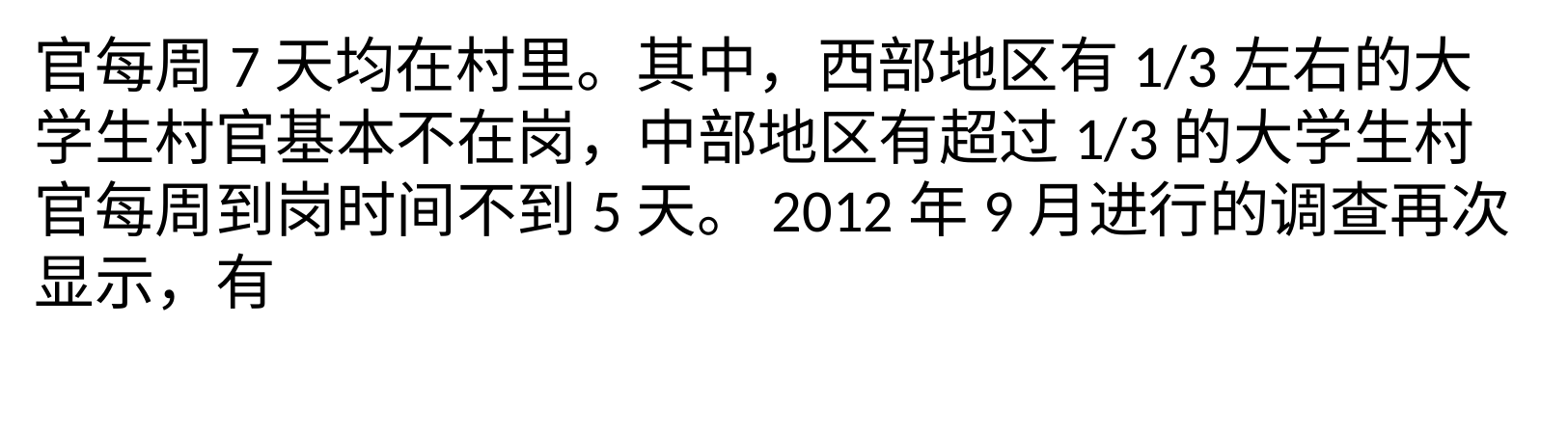

官每周7天均在村里。其中，西部地区有1/3左右的大学生村官基本不在岗，中部地区有超过1/3的大学生村官每周到岗时间不到5天。2012年9月进行的调查再次显示，有